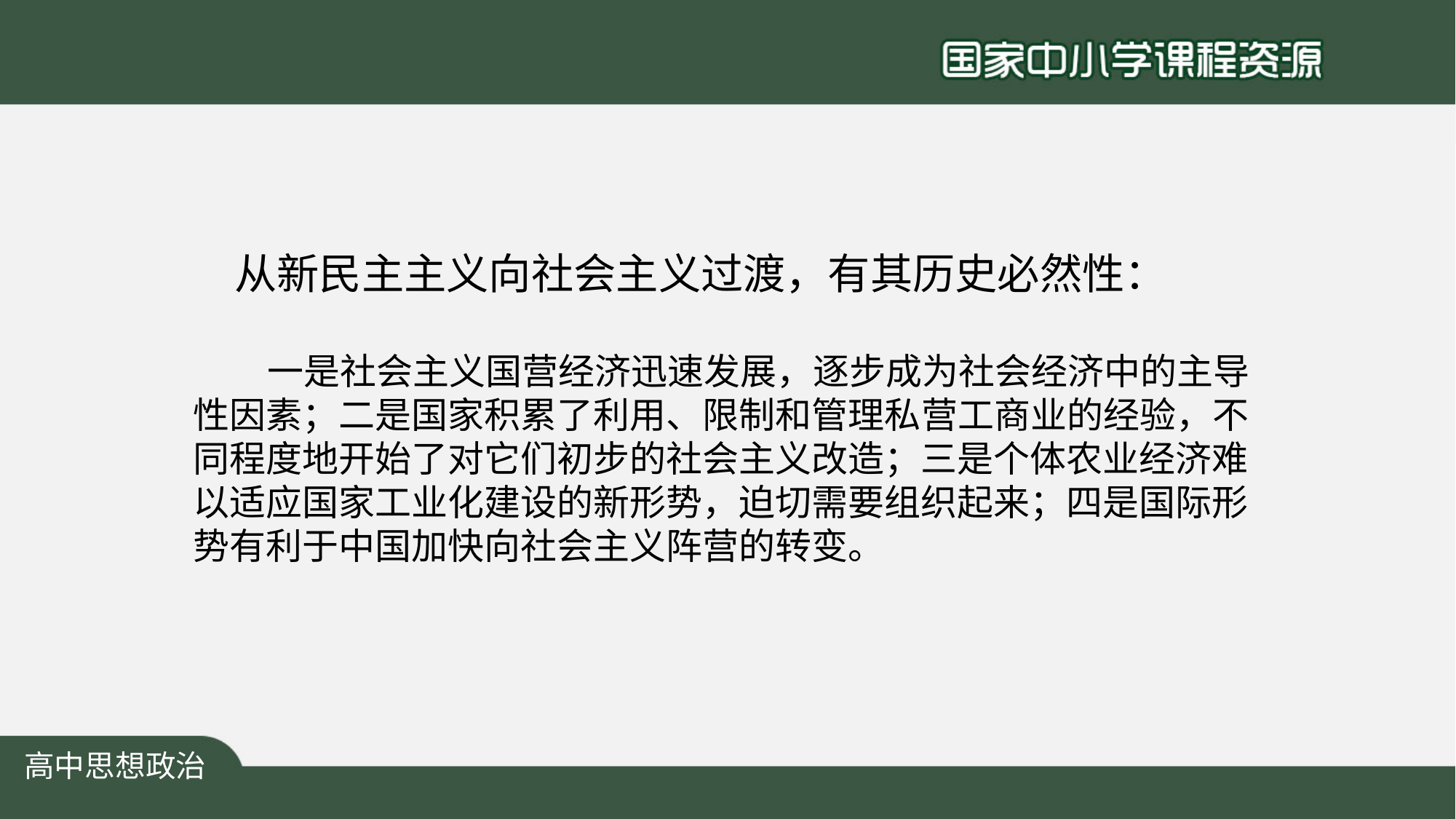

#
    从新民主主义向社会主义过渡，有其历史必然性：
        一是社会主义国营经济迅速发展，逐步成为社会经济中的主导性因素；二是国家积累了利用、限制和管理私营工商业的经验，不同程度地开始了对它们初步的社会主义改造；三是个体农业经济难以适应国家工业化建设的新形势，迫切需要组织起来；四是国际形势有利于中国加快向社会主义阵营的转变。